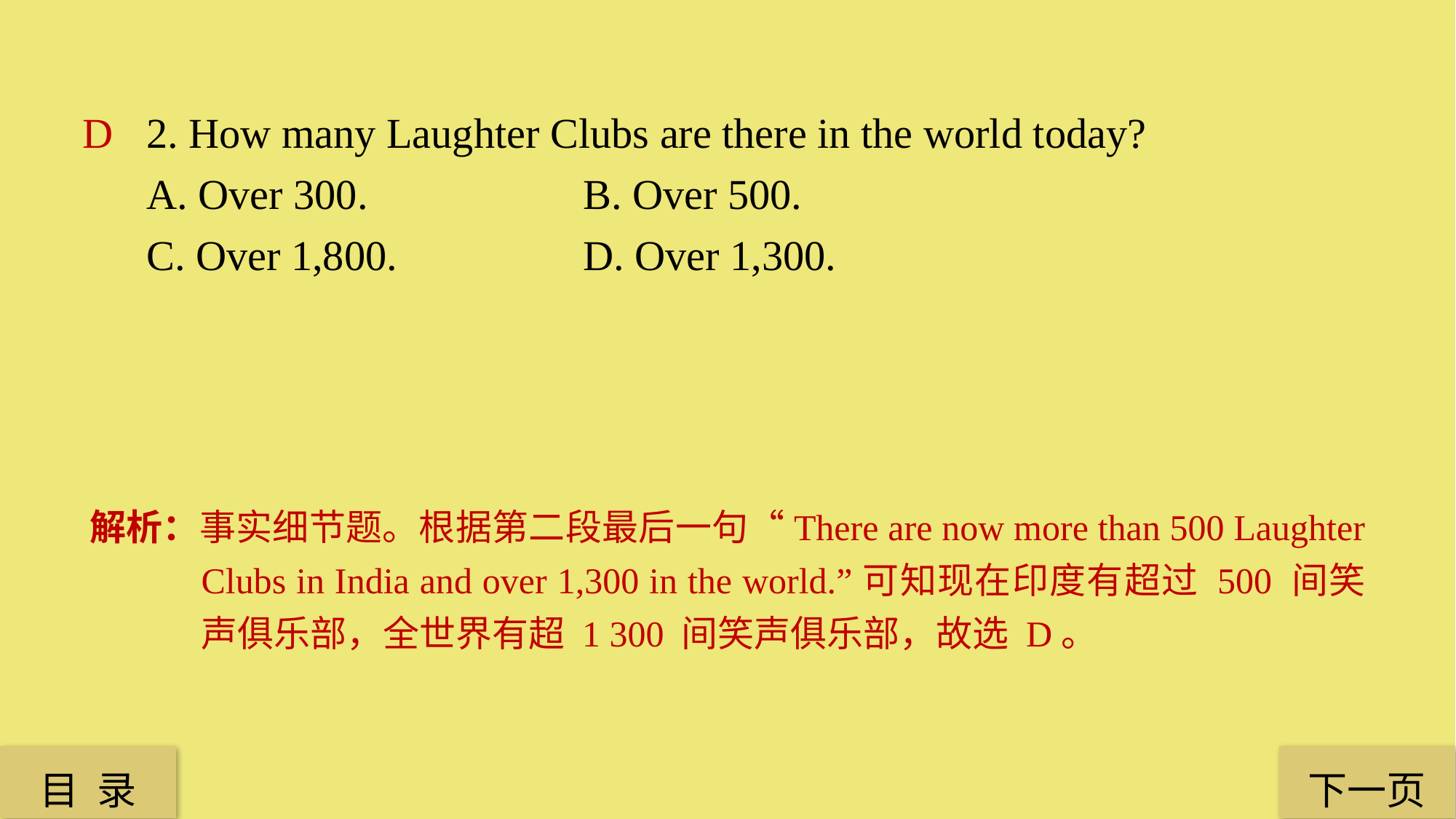

2. How many Laughter Clubs are there in the world today?
A. Over 300. 		B. Over 500.
C. Over 1,800. 		D. Over 1,300.
D
解析：事实细节题。根据第二段最后一句“There are now more than 500 Laughter Clubs in India and over 1,300 in the world.”可知现在印度有超过 500 间笑声俱乐部，全世界有超 1 300 间笑声俱乐部，故选 D。